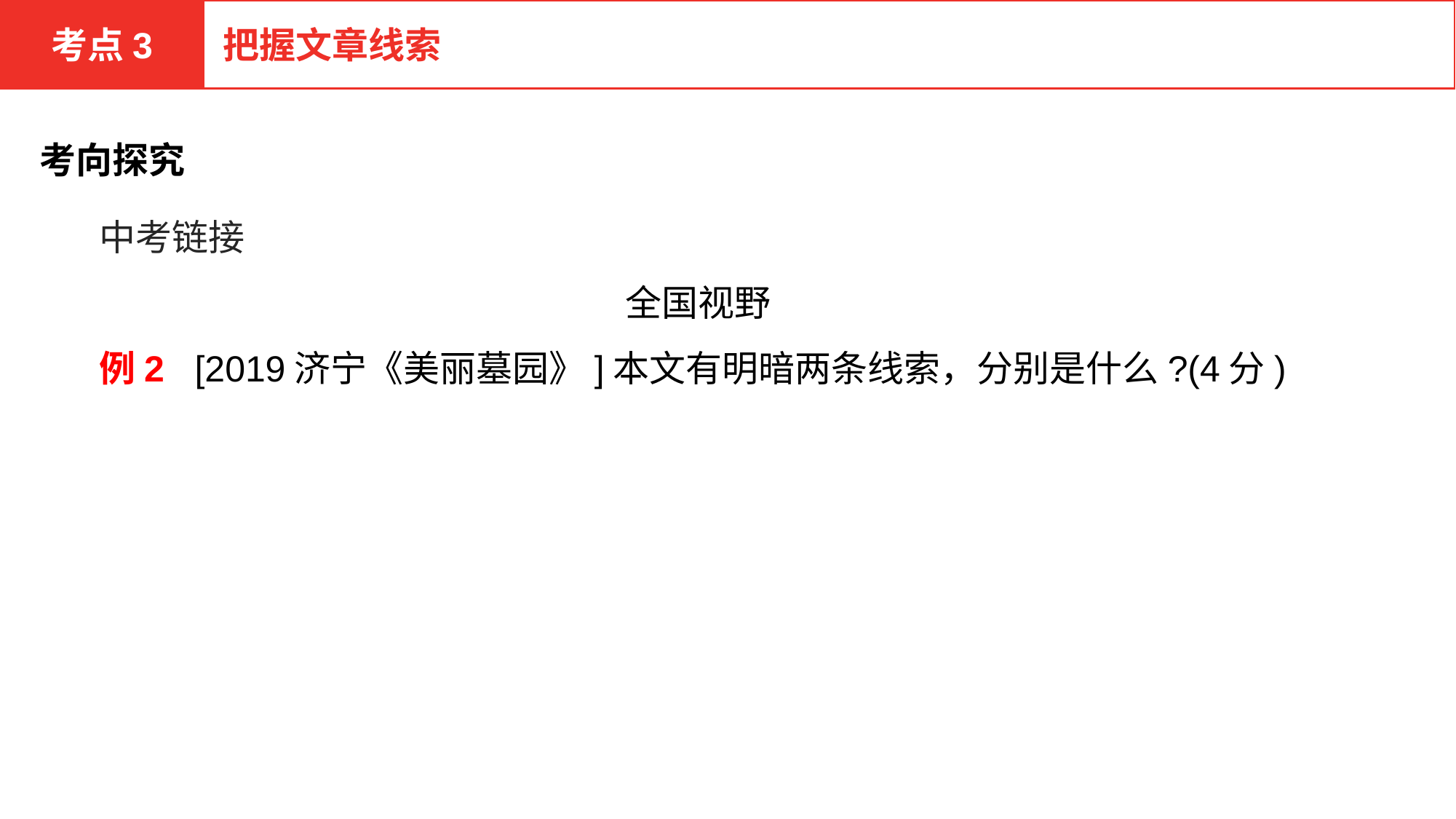

考点3
把握文章线索
考向探究
中考链接
全国视野
例2   [2019济宁《美丽墓园》]本文有明暗两条线索，分别是什么?(4分)